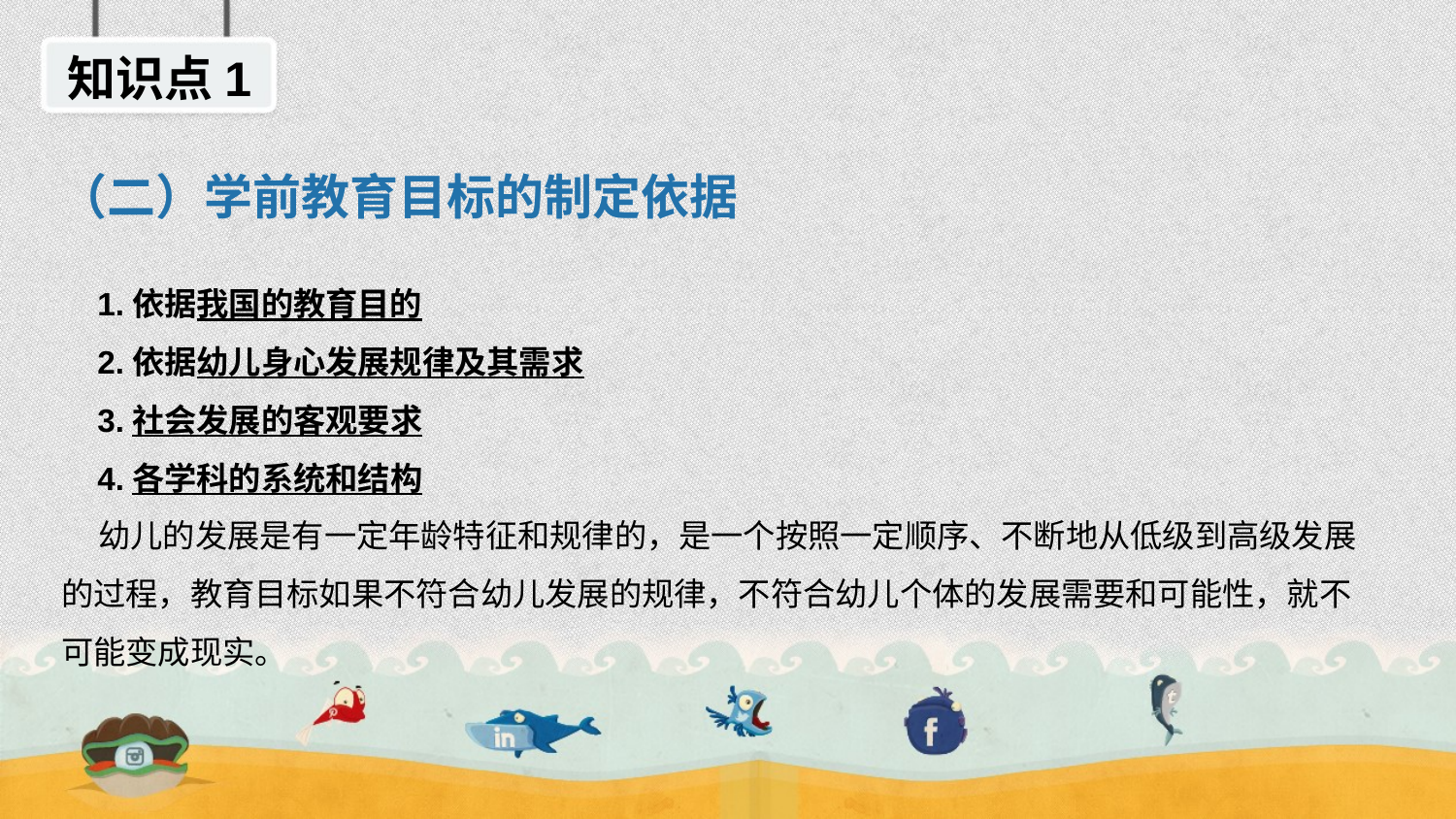

知识点1
（二）学前教育目标的制定依据

    1.依据我国的教育目的
    2.依据幼儿身心发展规律及其需求
    3.社会发展的客观要求
    4.各学科的系统和结构
    幼儿的发展是有一定年龄特征和规律的，是一个按照一定顺序、不断地从低级到高级发展的过程，教育目标如果不符合幼儿发展的规律，不符合幼儿个体的发展需要和可能性，就不可能变成现实。